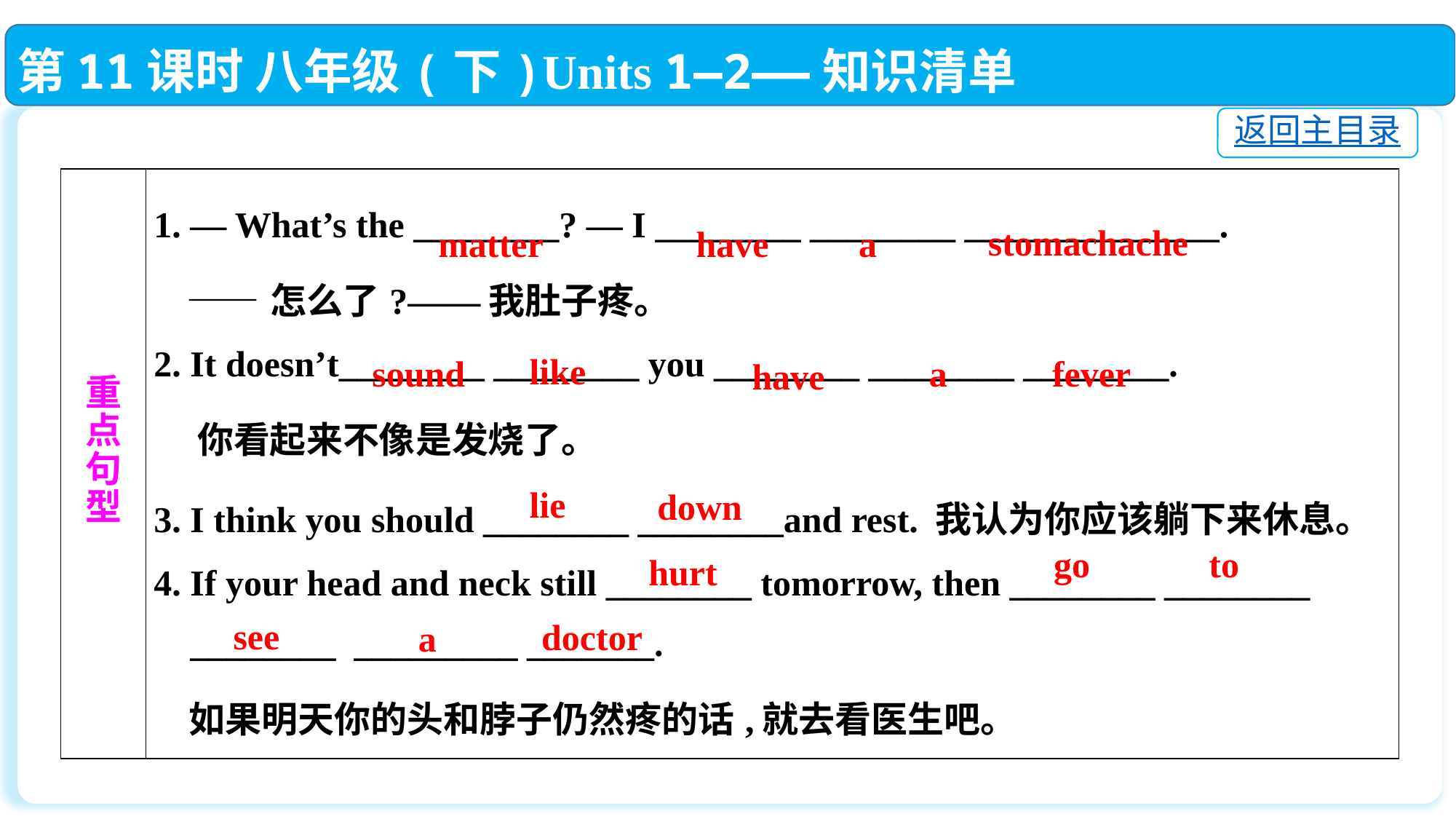

第11课时 八年级(下)Units 1—2——知识清单

返回主目录
| 重 点 句 型 | 1. — What’s the \_\_\_\_\_\_\_\_? — I \_\_\_\_\_\_\_\_ \_\_\_\_\_\_\_\_ \_\_\_\_\_\_\_\_\_\_\_\_\_\_. ——怎么了?——我肚子疼。 2. It doesn’t\_\_\_\_\_\_\_\_ \_\_\_\_\_\_\_\_ you \_\_\_\_\_\_\_\_ \_\_\_\_\_\_\_\_ \_\_\_\_\_\_\_\_. 你看起来不像是发烧了。 3. I think you should \_\_\_\_\_\_\_\_ \_\_\_\_\_\_\_\_and rest. 我认为你应该躺下来休息。 4. If your head and neck still \_\_\_\_\_\_\_\_ tomorrow, then \_\_\_\_\_\_\_\_ \_\_\_\_\_\_\_\_ \_\_\_\_\_\_\_\_ \_\_\_\_\_\_\_\_\_ \_\_\_\_\_\_\_. 如果明天你的头和脖子仍然疼的话,就去看医生吧。 |
| --- | --- |
 stomachache
  have
matter
 a

like
 a
 fever
sound
have
lie
down
go
to
hurt
see
doctor
 a